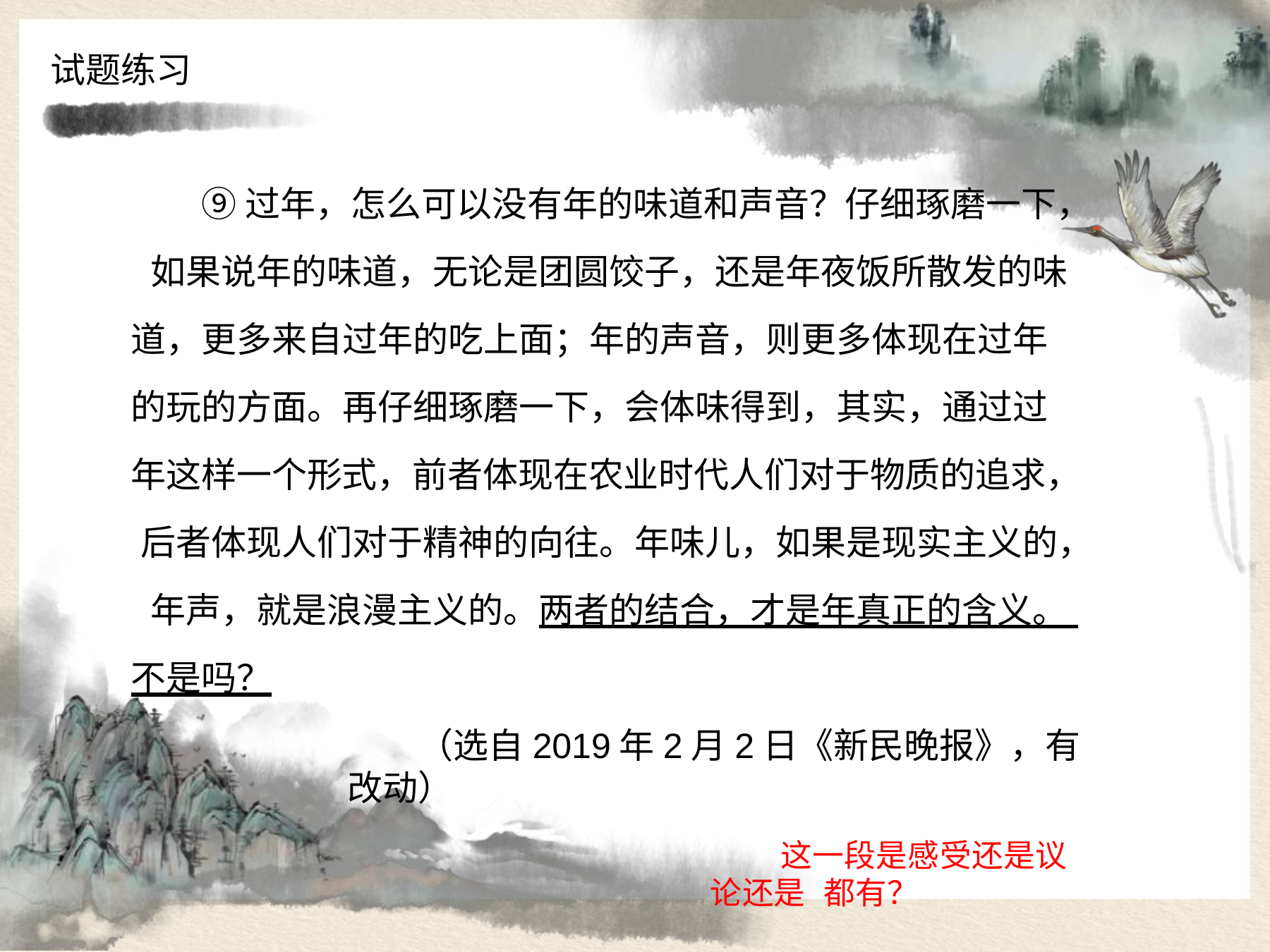

试题练习

⑨过年，怎么可以没有年的味道和声音？仔细琢磨一下，  如果说年的味道，无论是团圆饺子，还是年夜饭所散发的味  道，更多来自过年的吃上面；年的声音，则更多体现在过年  的玩的方面。再仔细琢磨一下，会体味得到，其实，通过过  年这样一个形式，前者体现在农业时代人们对于物质的追求，  后者体现人们对于精神的向往。年味儿，如果是现实主义的，  年声，就是浪漫主义的。两者的结合，才是年真正的含义。  不是吗？
（选自2019年2月2日《新民晚报》，有改动）
这一段是感受还是议论还是  都有？